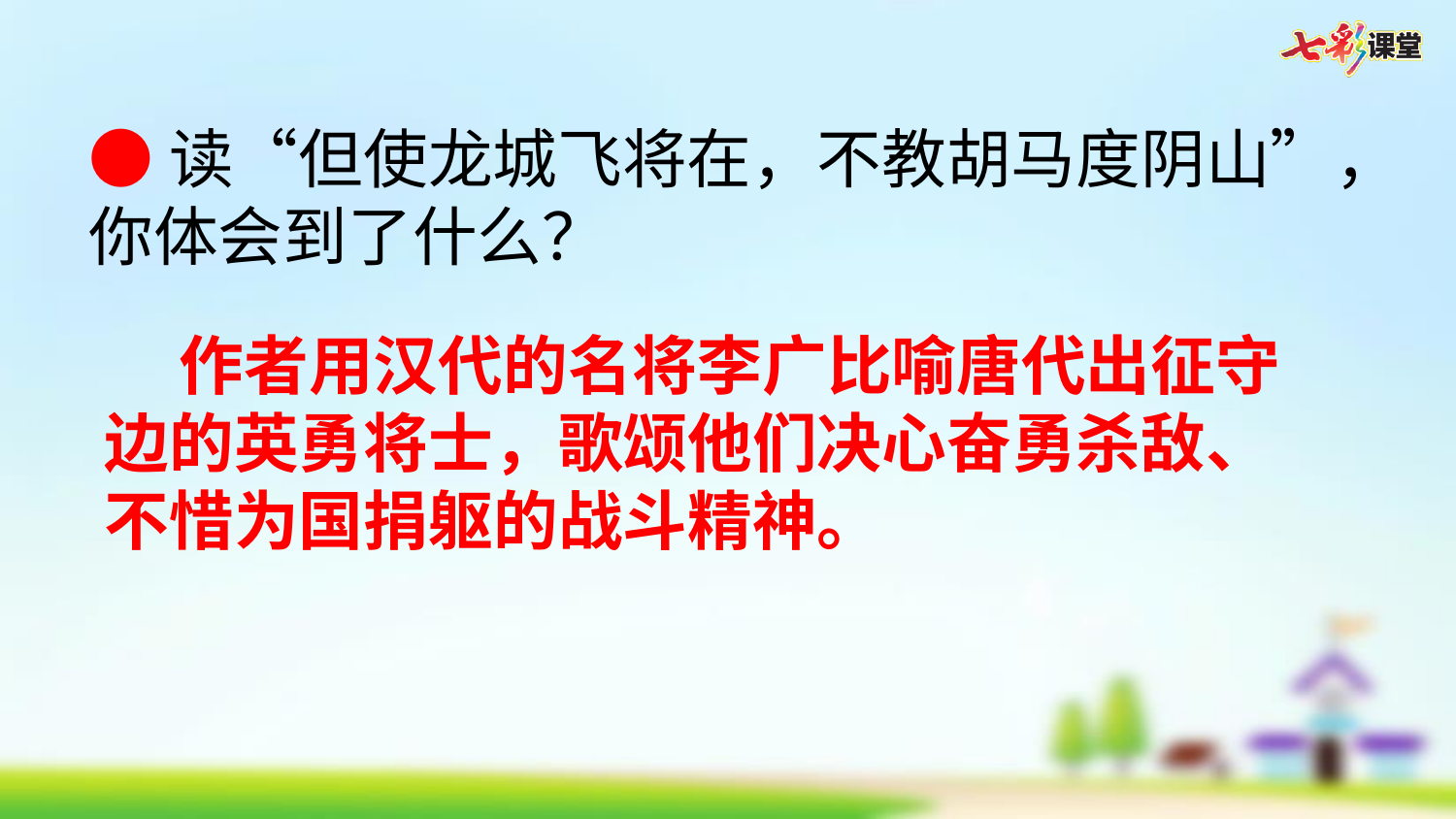

●读“但使龙城飞将在，不教胡马度阴山”，你体会到了什么？
    作者用汉代的名将李广比喻唐代出征守边的英勇将士，歌颂他们决心奋勇杀敌、不惜为国捐躯的战斗精神。